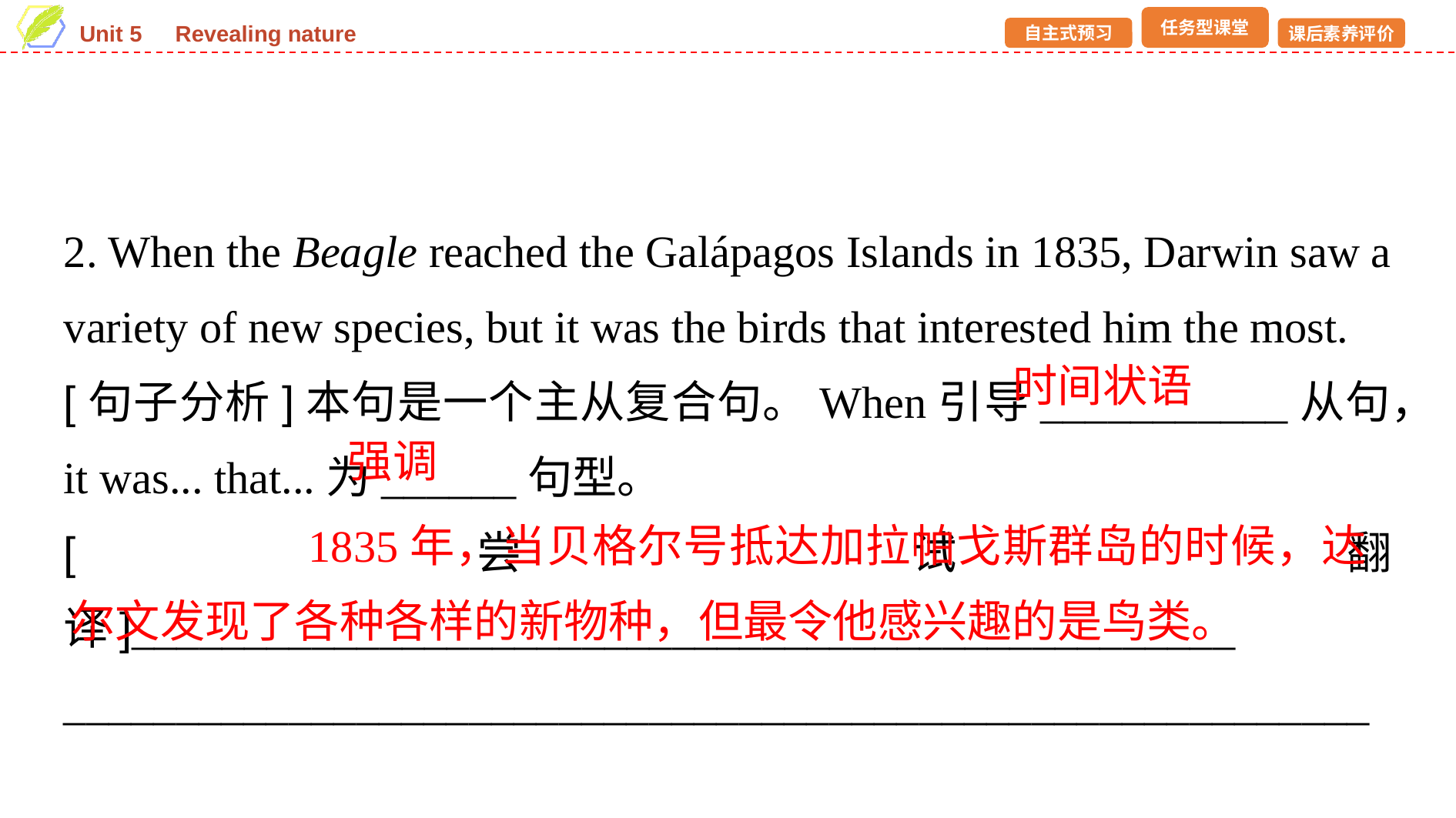

2. When the Beagle reached the Galápagos Islands in 1835, Darwin saw a variety of new species, but it was the birds that interested him the most.
[句子分析]本句是一个主从复合句。When引导___________从句，it was... that...为______句型。
[尝试翻译]_________________________________________________
__________________________________________________________
时间状语
强调
                    1835年，当贝格尔号抵达加拉帕戈斯群岛的时候，达尔文发现了各种各样的新物种，但最令他感兴趣的是鸟类。